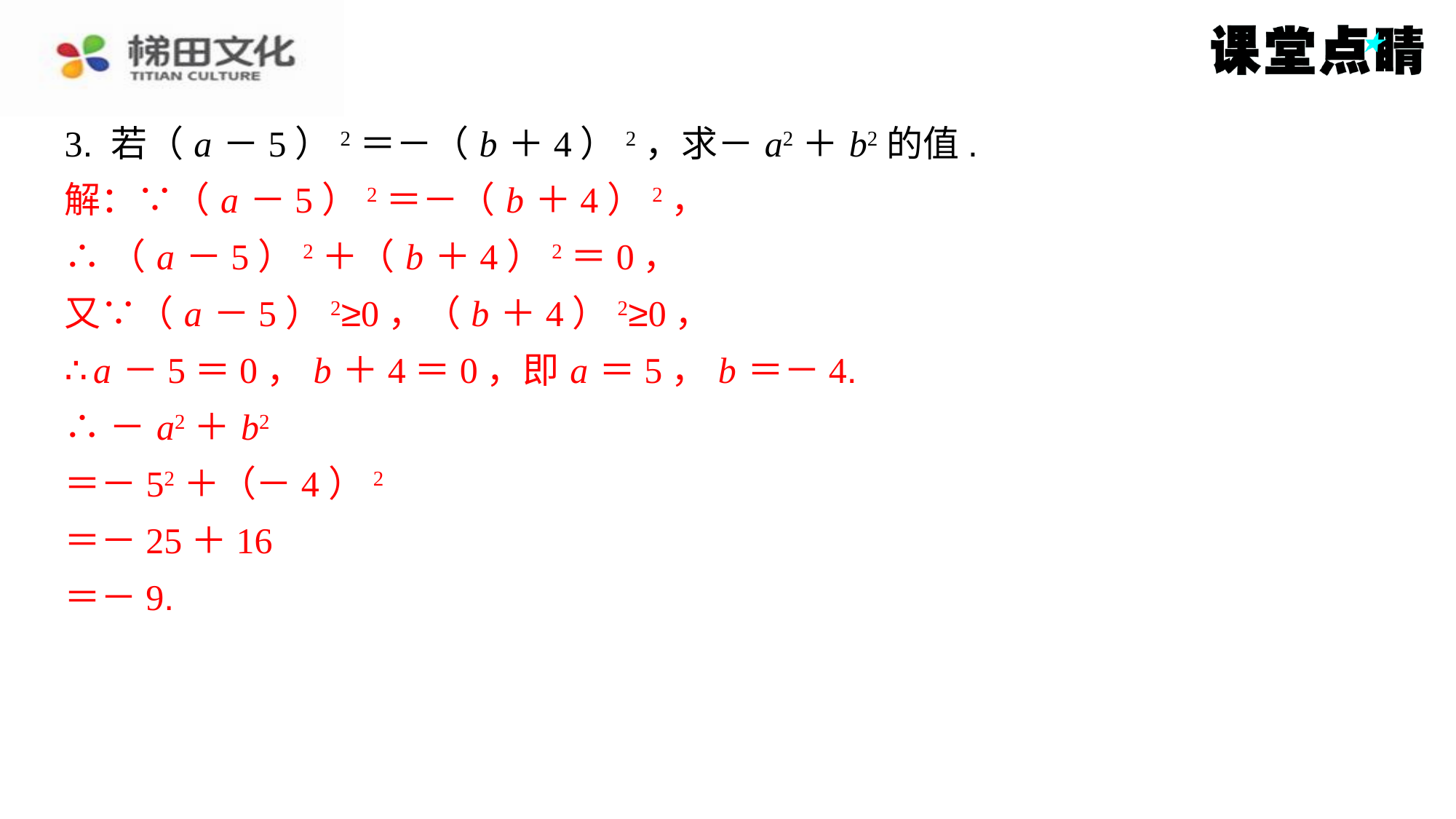

3. 若（ a －5）2＝－（ b ＋4）2，求－ a2＋ b2的值.
解：∵（ a －5）2＝－（ b ＋4）2，
∴（ a －5）2＋（ b ＋4）2＝0，
又∵（ a －5）2≥0，（ b ＋4）2≥0，
∴ a －5＝0， b ＋4＝0，即 a ＝5， b ＝－4.
∴－ a2＋ b2
＝－52＋（－4）2
＝－25＋16
＝－9.
解：∵（ a －5）2＝－（ b ＋4）2，
∴（ a －5）2＋（ b ＋4）2＝0，
又∵（ a －5）2≥0，（ b ＋4）2≥0，
∴ a －5＝0， b ＋4＝0，即 a ＝5， b ＝－4.
∴－ a2＋ b2
＝－52＋（－4）2
＝－25＋16
＝－9.